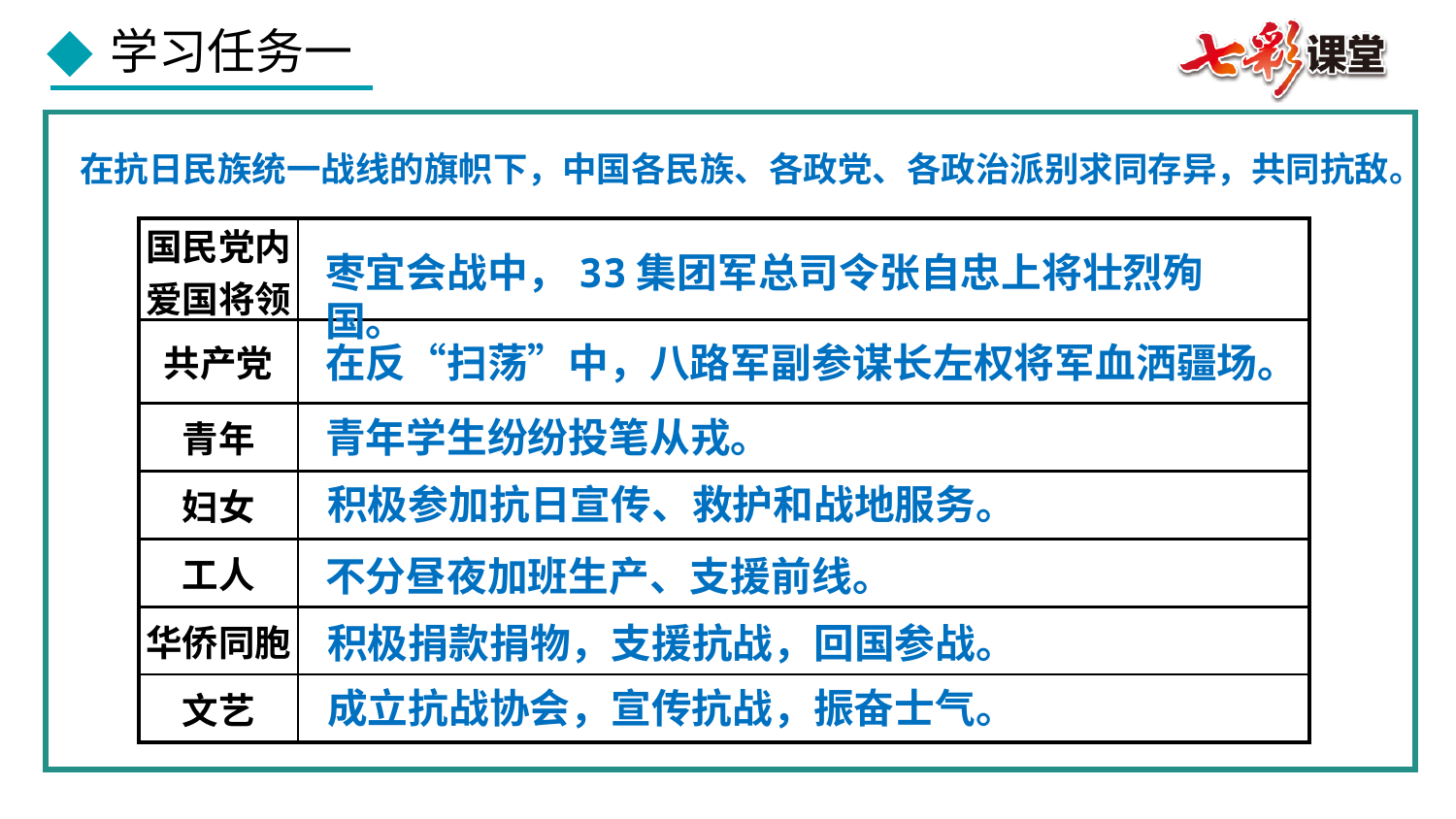

在抗日民族统一战线的旗帜下，中国各民族、各政党、各政治派别求同存异，共同抗敌。
| 国民党内 爱国将领 |  |
| --- | --- |
| 共产党 |  |
| 青年 |  |
| 妇女 |  |
| 工人 |  |
| 华侨同胞 |  |
| 文艺 |  |
枣宜会战中，33集团军总司令张自忠上将壮烈殉国。
在反“扫荡”中，八路军副参谋长左权将军血洒疆场。
青年学生纷纷投笔从戎。
积极参加抗日宣传、救护和战地服务。
不分昼夜加班生产、支援前线。
积极捐款捐物，支援抗战，回国参战。
成立抗战协会，宣传抗战，振奋士气。